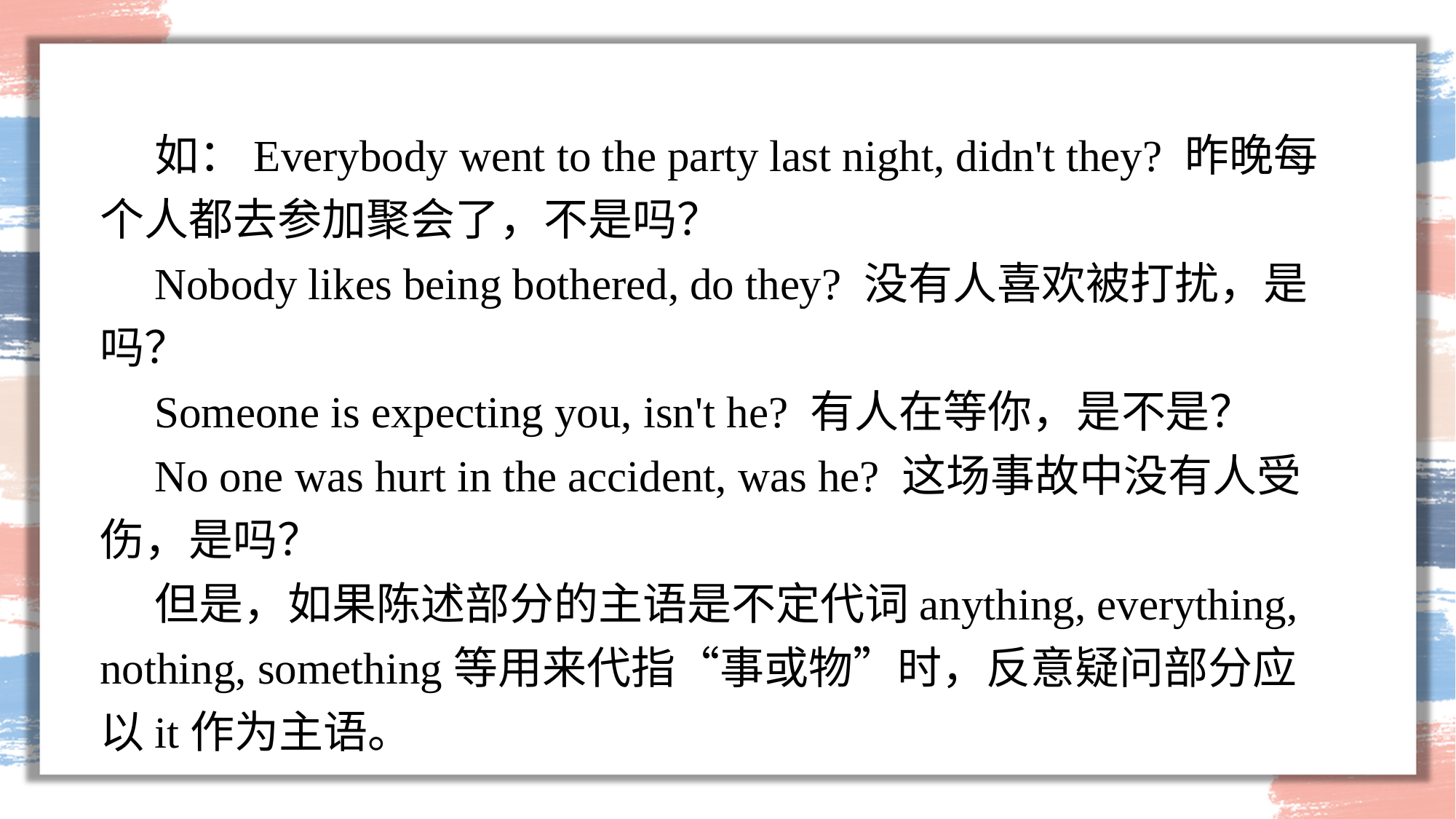

如：Everybody went to the party last night, didn't they? 昨晚每个人都去参加聚会了，不是吗？
Nobody likes being bothered, do they? 没有人喜欢被打扰，是吗？
Someone is expecting you, isn't he? 有人在等你，是不是？
No one was hurt in the accident, was he? 这场事故中没有人受伤，是吗？
但是，如果陈述部分的主语是不定代词anything, everything, nothing, something等用来代指“事或物”时，反意疑问部分应以it作为主语。